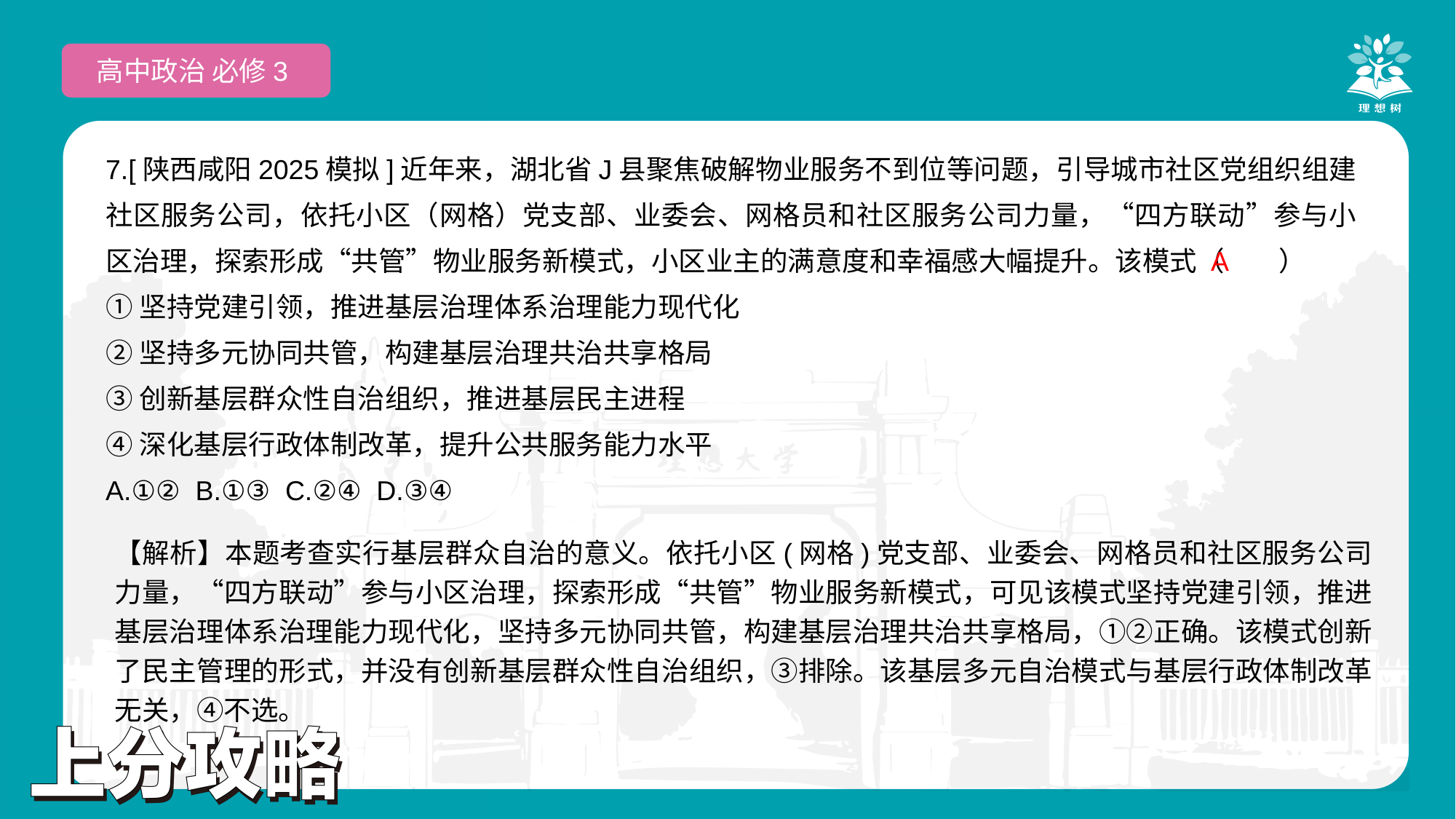

高中政治 必修3
7.[陕西咸阳2025模拟]近年来，湖北省J县聚焦破解物业服务不到位等问题，引导城市社区党组织组建社区服务公司，依托小区（网格）党支部、业委会、网格员和社区服务公司力量，“四方联动”参与小区治理，探索形成“共管”物业服务新模式，小区业主的满意度和幸福感大幅提升。该模式（　　）
①坚持党建引领，推进基层治理体系治理能力现代化
②坚持多元协同共管，构建基层治理共治共享格局
③创新基层群众性自治组织，推进基层民主进程
④深化基层行政体制改革，提升公共服务能力水平
A.①②  B.①③  C.②④  D.③④
 A
【解析】本题考查实行基层群众自治的意义。依托小区(网格)党支部、业委会、网格员和社区服务公司力量，“四方联动”参与小区治理，探索形成“共管”物业服务新模式，可见该模式坚持党建引领，推进基层治理体系治理能力现代化，坚持多元协同共管，构建基层治理共治共享格局，①②正确。该模式创新了民主管理的形式，并没有创新基层群众性自治组织，③排除。该基层多元自治模式与基层行政体制改革无关，④不选。